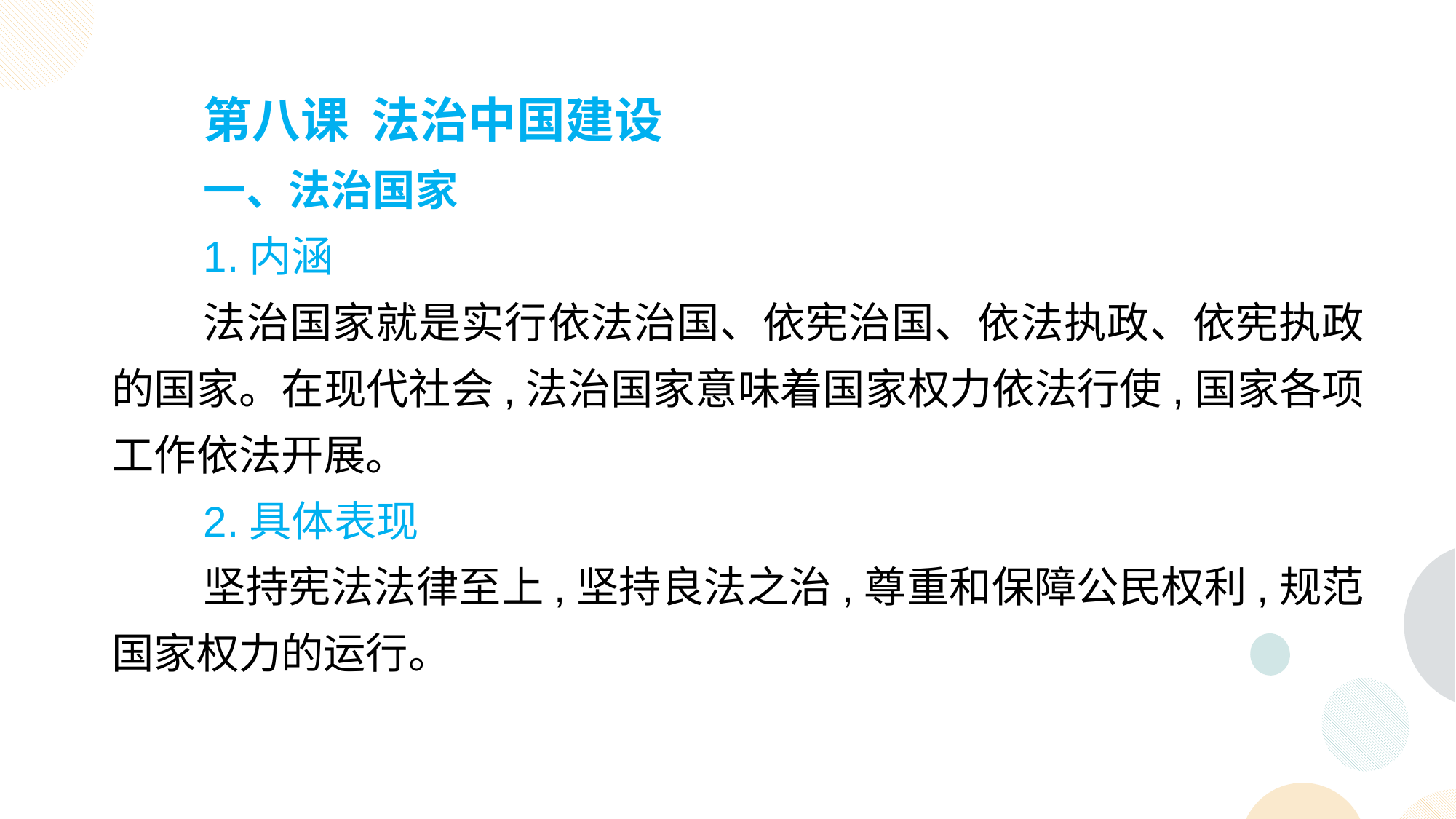

第八课  法治中国建设
一、法治国家
1.内涵
法治国家就是实行依法治国、依宪治国、依法执政、依宪执政的国家。在现代社会,法治国家意味着国家权力依法行使,国家各项工作依法开展。
2.具体表现
坚持宪法法律至上,坚持良法之治,尊重和保障公民权利,规范国家权力的运行。